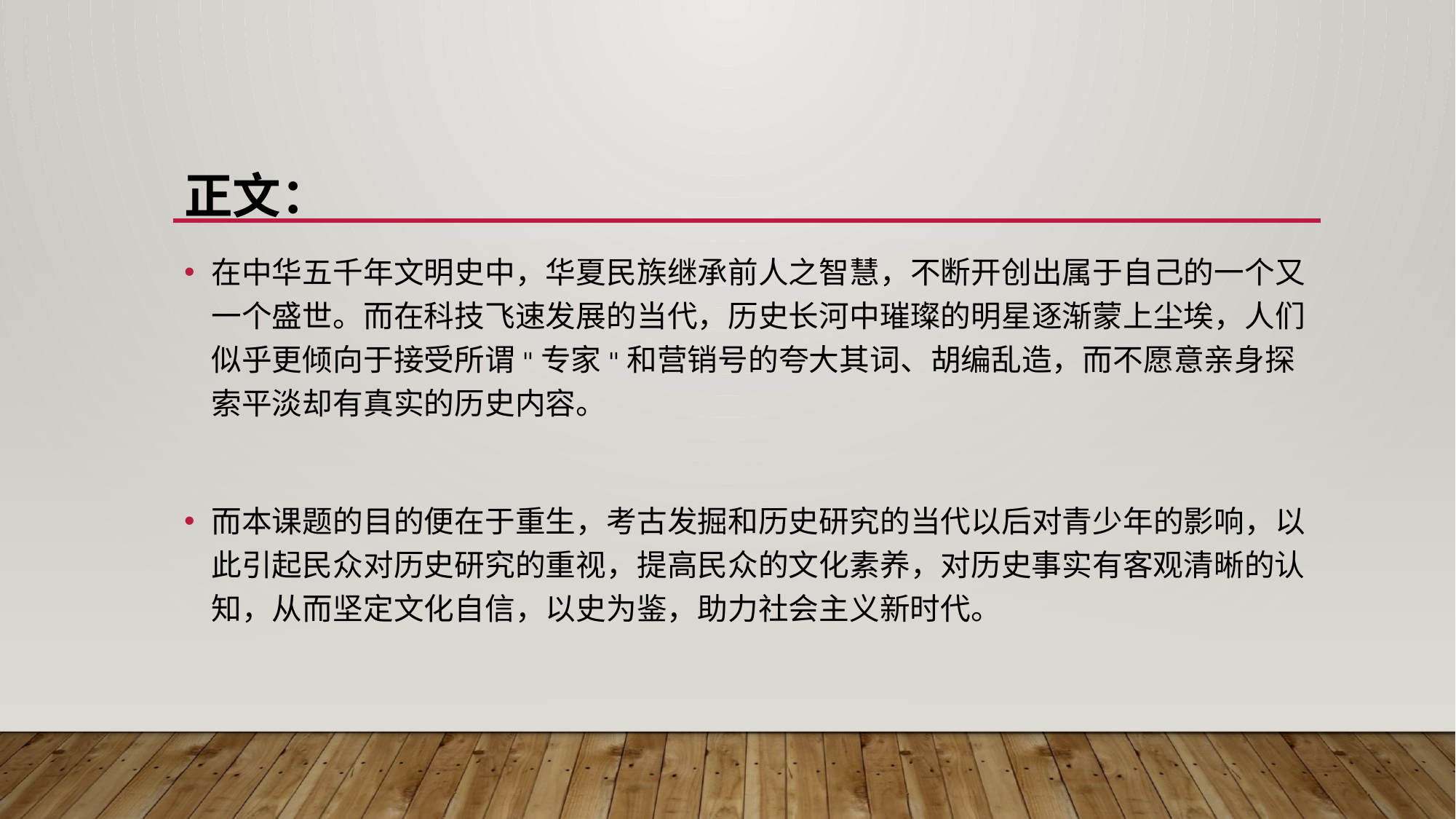

# 正文：
在中华五千年文明史中，华夏民族继承前人之智慧，不断开创出属于自己的一个又一个盛世。而在科技飞速发展的当代，历史长河中璀璨的明星逐渐蒙上尘埃，人们似乎更倾向于接受所谓"专家"和营销号的夸大其词、胡编乱造，而不愿意亲身探索平淡却有真实的历史内容。

而本课题的目的便在于重生，考古发掘和历史研究的当代以后对青少年的影响，以此引起民众对历史研究的重视，提高民众的文化素养，对历史事实有客观清晰的认知，从而坚定文化自信，以史为鉴，助力社会主义新时代。